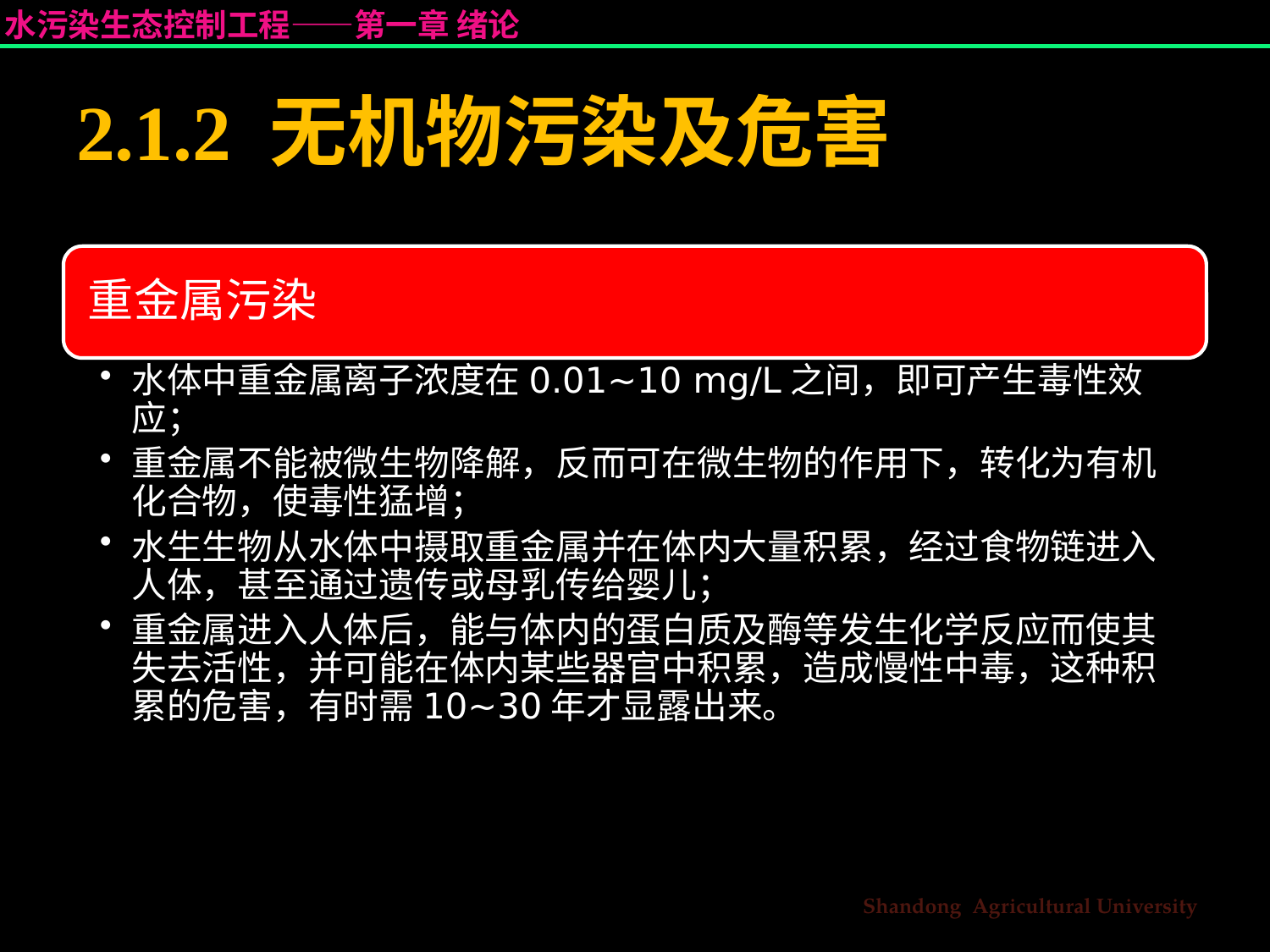

# 2.1.2 无机物污染及危害
重金属污染
水体中重金属离子浓度在0.01~10 mg/L之间，即可产生毒性效应；
重金属不能被微生物降解，反而可在微生物的作用下，转化为有机化合物，使毒性猛增；
水生生物从水体中摄取重金属并在体内大量积累，经过食物链进入人体，甚至通过遗传或母乳传给婴儿；
重金属进入人体后，能与体内的蛋白质及酶等发生化学反应而使其失去活性，并可能在体内某些器官中积累，造成慢性中毒，这种积累的危害，有时需10~30年才显露出来。